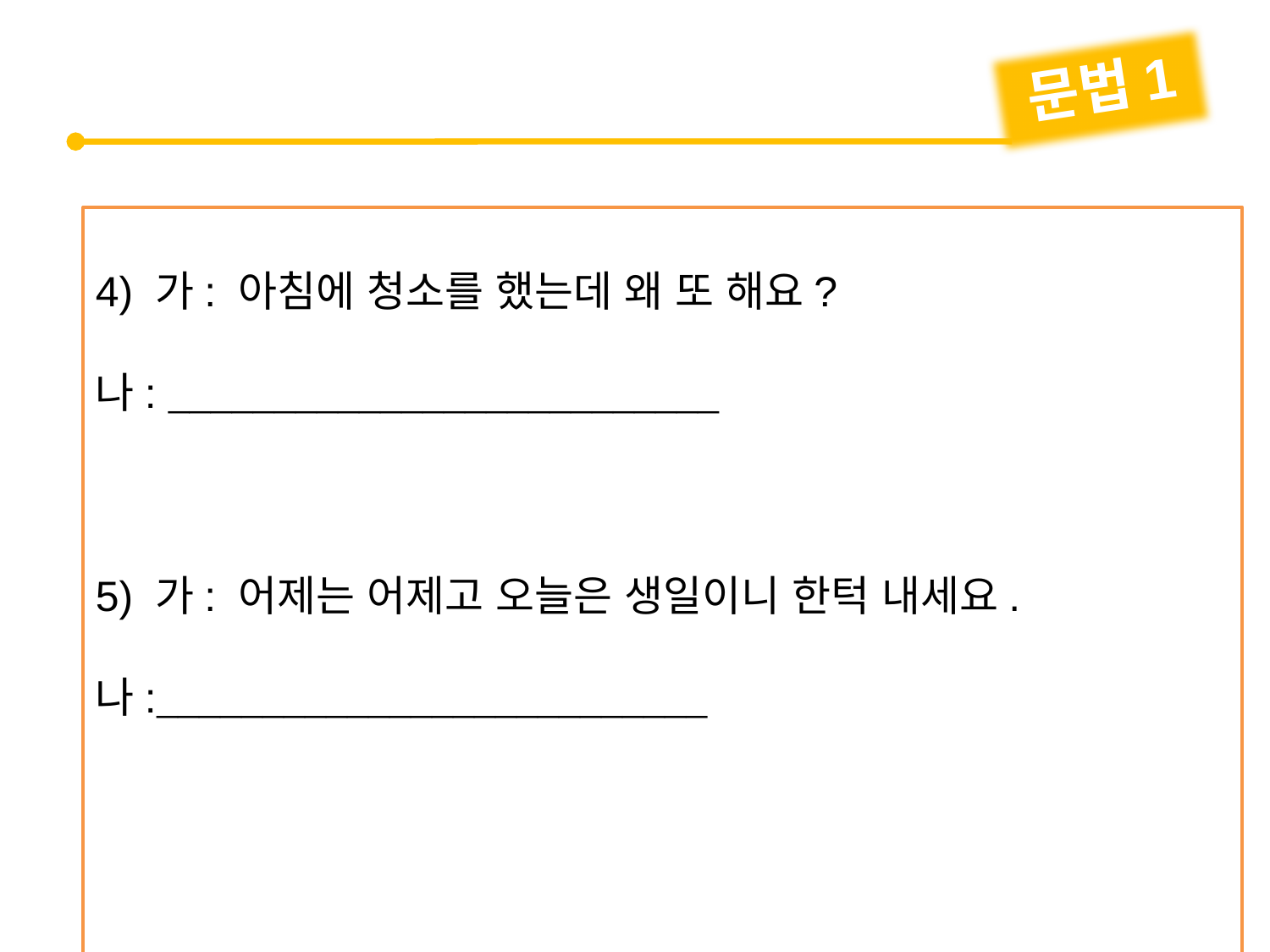

문법1

4) 가: 아침에 청소를 했는데 왜 또 해요?
나: __________________________
5) 가: 어제는 어제고 오늘은 생일이니 한턱 내세요.
나:__________________________